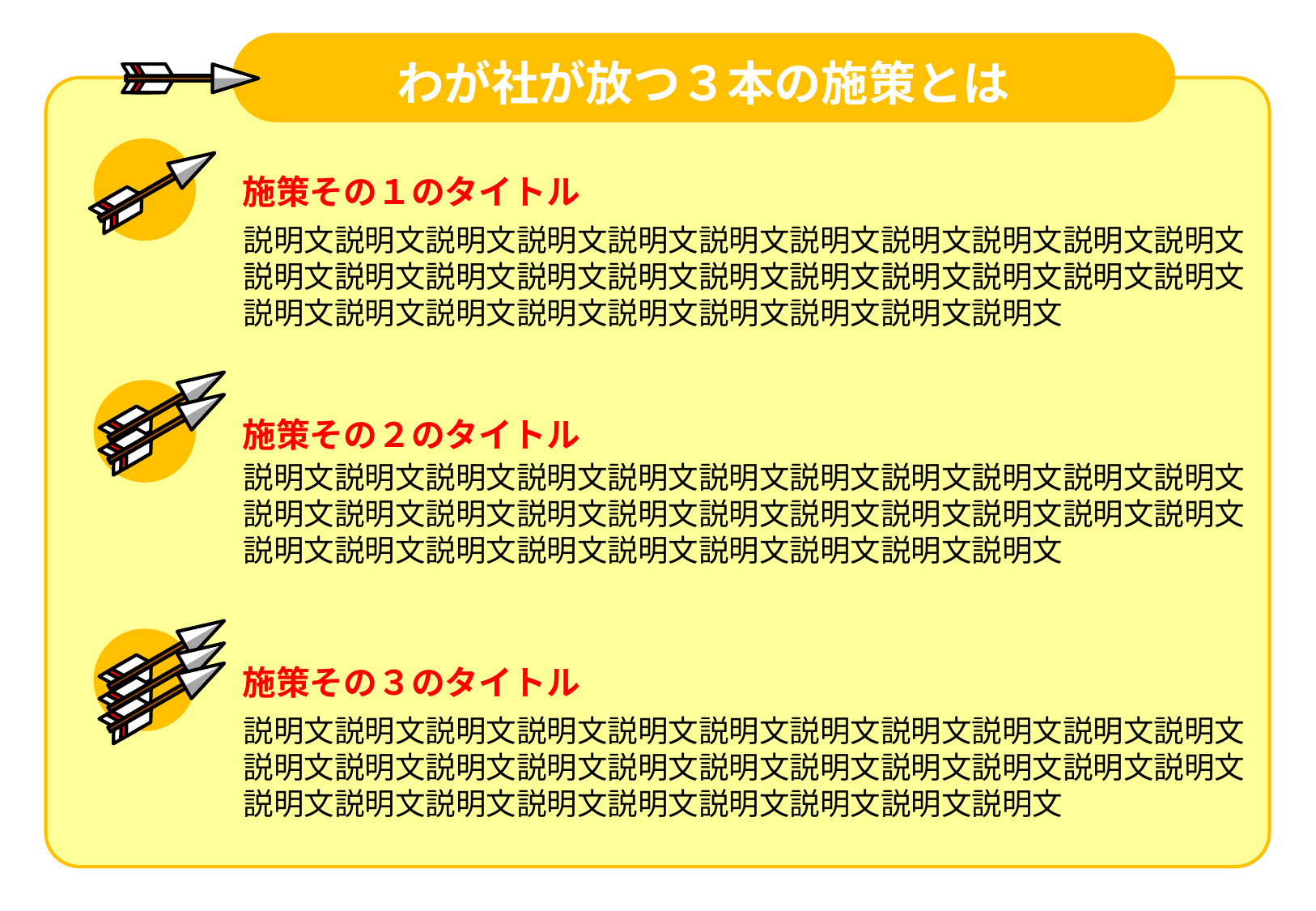

わが社が放つ３本の施策とは

施策その１のタイトル

説明文説明文説明文説明文説明文説明文説明文説明文説明文説明文説明文説明文説明文説明文説明文説明文説明文説明文説明文説明文説明文説明文説明文説明文説明文説明文説明文説明文説明文説明文説明文

施策その２のタイトル

説明文説明文説明文説明文説明文説明文説明文説明文説明文説明文説明文説明文説明文説明文説明文説明文説明文説明文説明文説明文説明文説明文説明文説明文説明文説明文説明文説明文説明文説明文説明文

施策その３のタイトル

説明文説明文説明文説明文説明文説明文説明文説明文説明文説明文説明文説明文説明文説明文説明文説明文説明文説明文説明文説明文説明文説明文説明文説明文説明文説明文説明文説明文説明文説明文説明文